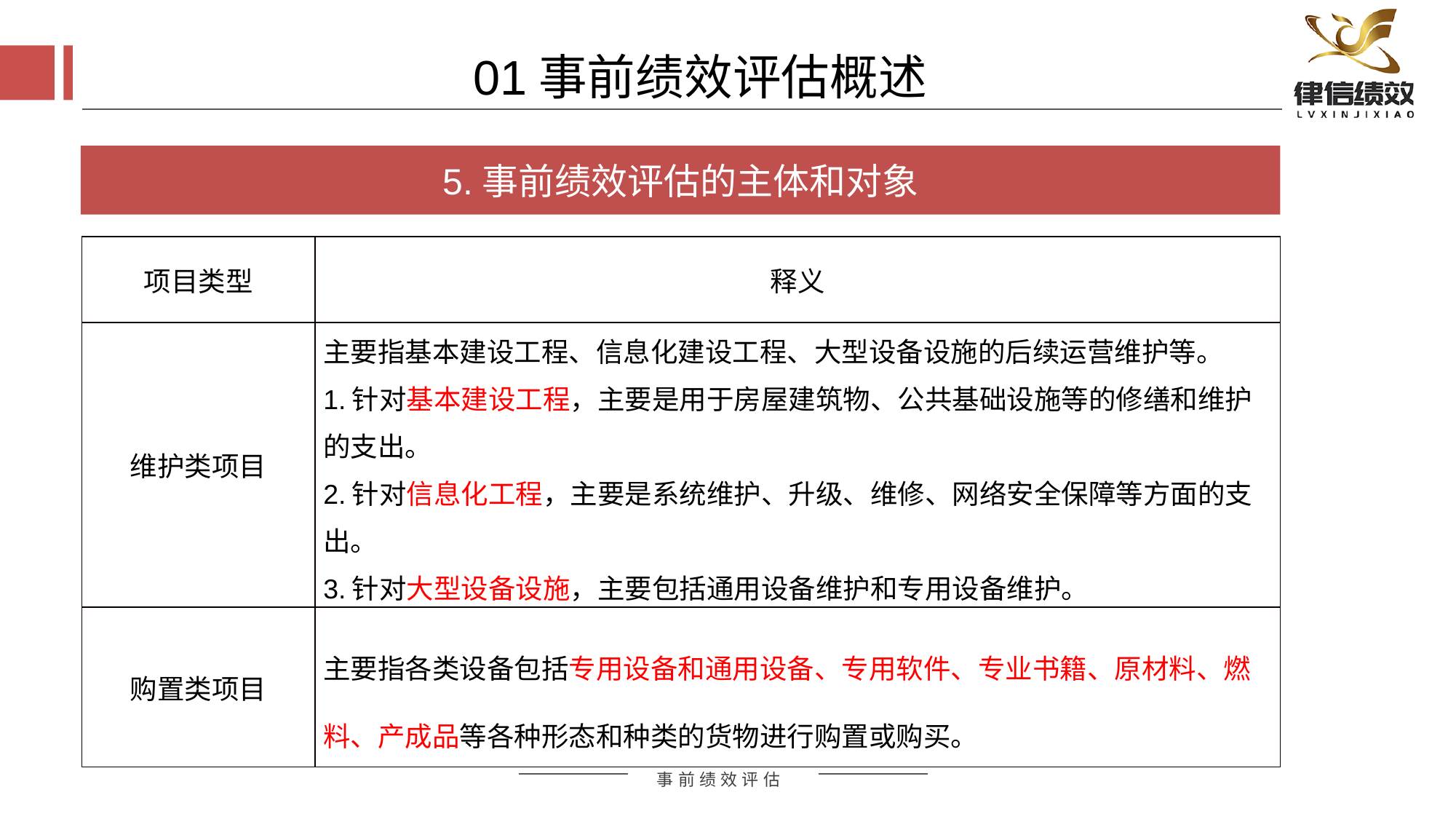

01事前绩效评估概述
5.事前绩效评估的主体和对象
| 项目类型 | 释义 |
| --- | --- |
| 维护类项目 | 主要指基本建设工程、信息化建设工程、大型设备设施的后续运营维护等。 1.针对基本建设工程，主要是用于房屋建筑物、公共基础设施等的修缮和维护的支出。 2.针对信息化工程，主要是系统维护、升级、维修、网络安全保障等方面的支出。 3.针对大型设备设施，主要包括通用设备维护和专用设备维护。 |
| 购置类项目 | 主要指各类设备包括专用设备和通用设备、专用软件、专业书籍、原材料、燃料、产成品等各种形态和种类的货物进行购置或购买。 |